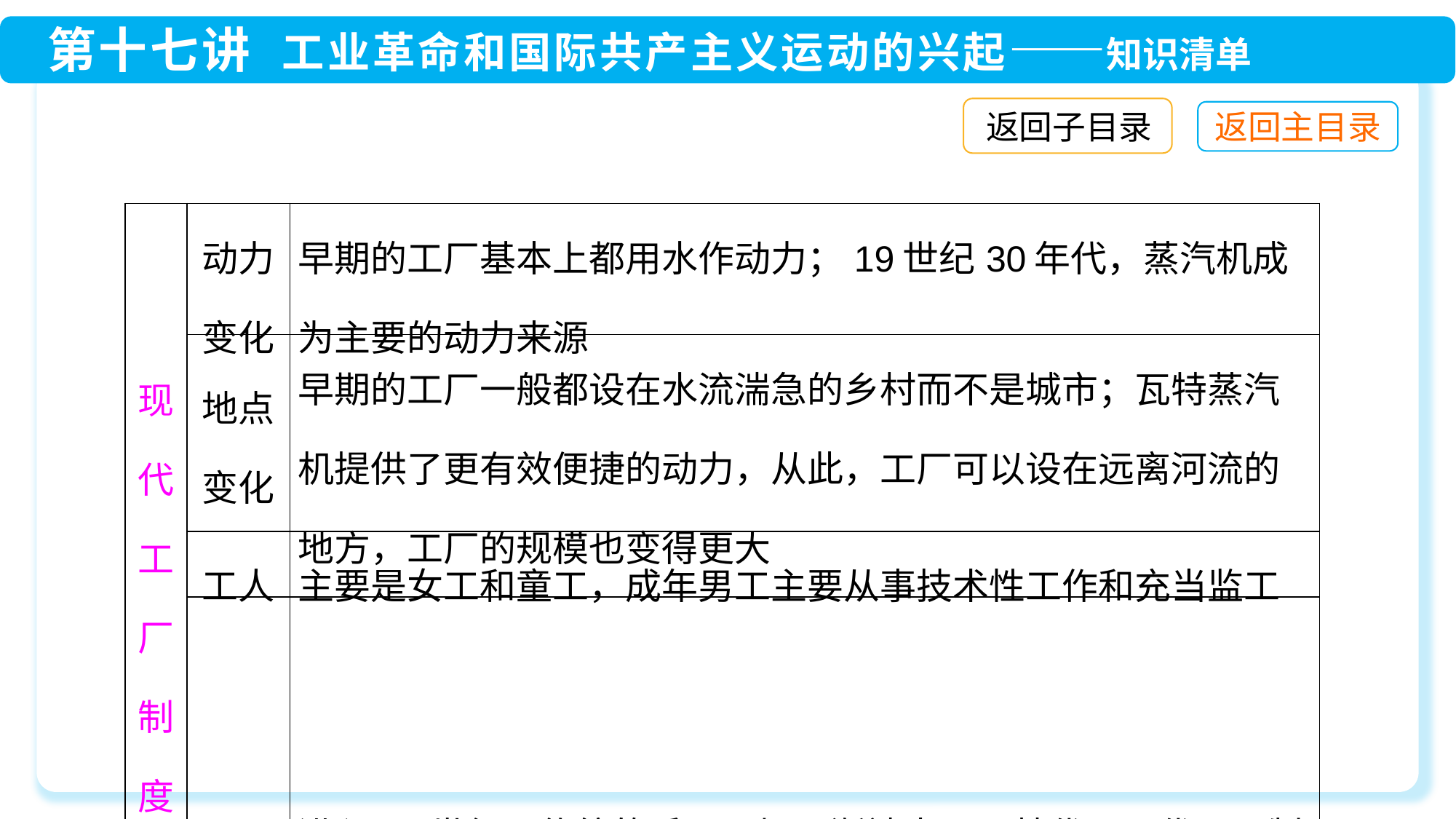

返回子目录
| 现代工厂制度确立 | 动力变化 | 早期的工厂基本上都用水作动力；19世纪30年代，蒸汽机成为主要的动力来源 |
| --- | --- | --- |
|  | 地点变化 | 早期的工厂一般都设在水流湍急的乡村而不是城市；瓦特蒸汽机提供了更有效便捷的动力，从此，工厂可以设在远离河流的地方，工厂的规模也变得更大 |
|  | 工人 | 主要是女工和童工，成年男工主要从事技术性工作和充当监工 |
|  | 确立 | 进入19世纪，传统的手工工场逐渐被大工厂替代，现代工厂制度最终确立 |